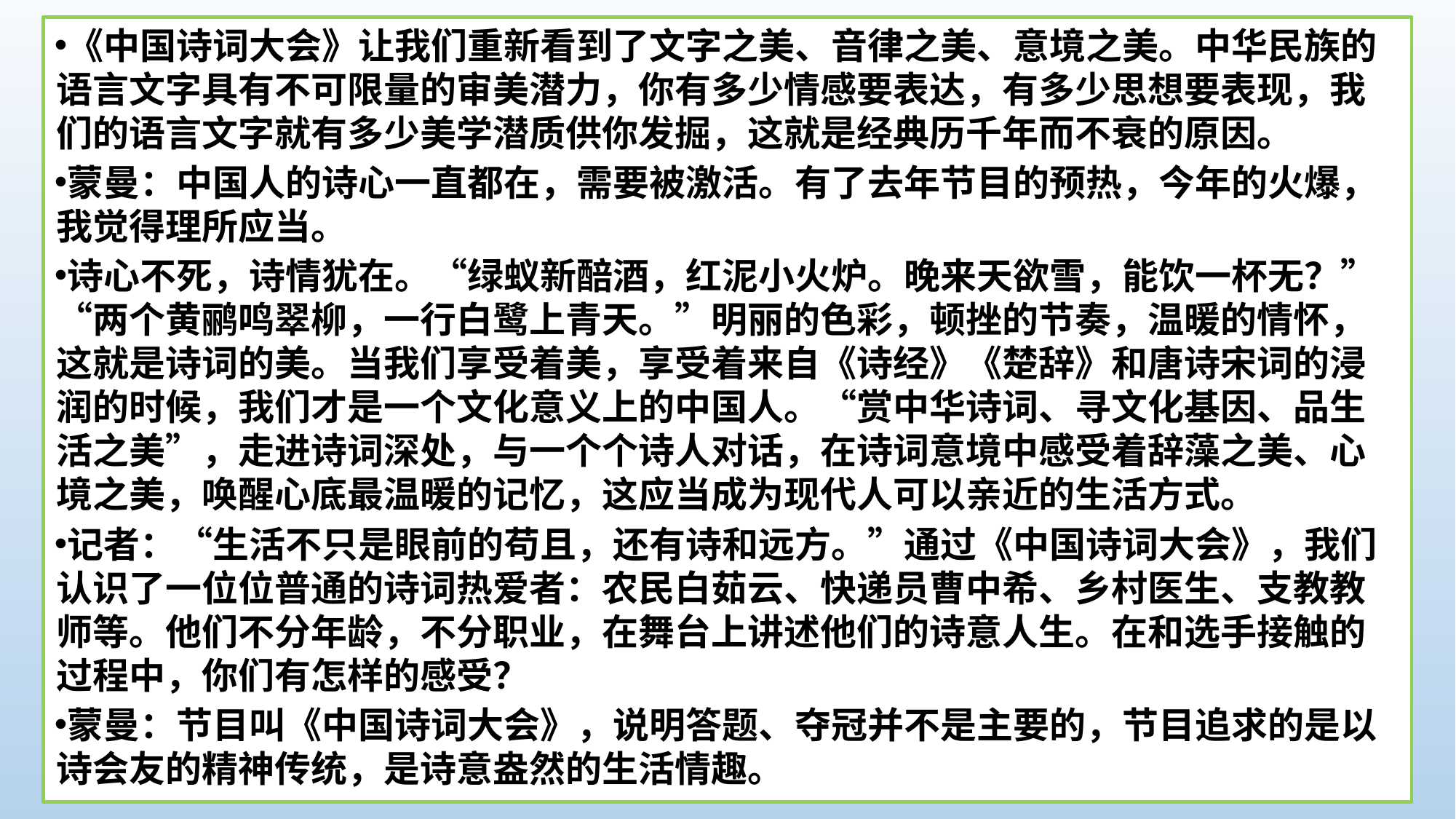

《中国诗词大会》让我们重新看到了文字之美、音律之美、意境之美。中华民族的语言文字具有不可限量的审美潜力，你有多少情感要表达，有多少思想要表现，我们的语言文字就有多少美学潜质供你发掘，这就是经典历千年而不衰的原因。
蒙曼：中国人的诗心一直都在，需要被激活。有了去年节目的预热，今年的火爆，我觉得理所应当。
诗心不死，诗情犹在。“绿蚁新醅酒，红泥小火炉。晚来天欲雪，能饮一杯无？”“两个黄鹂鸣翠柳，一行白鹭上青天。”明丽的色彩，顿挫的节奏，温暖的情怀，这就是诗词的美。当我们享受着美，享受着来自《诗经》《楚辞》和唐诗宋词的浸润的时候，我们才是一个文化意义上的中国人。“赏中华诗词、寻文化基因、品生活之美”，走进诗词深处，与一个个诗人对话，在诗词意境中感受着辞藻之美、心境之美，唤醒心底最温暖的记忆，这应当成为现代人可以亲近的生活方式。
记者：“生活不只是眼前的苟且，还有诗和远方。”通过《中国诗词大会》，我们认识了一位位普通的诗词热爱者：农民白茹云、快递员曹中希、乡村医生、支教教师等。他们不分年龄，不分职业，在舞台上讲述他们的诗意人生。在和选手接触的过程中，你们有怎样的感受？
蒙曼：节目叫《中国诗词大会》，说明答题、夺冠并不是主要的，节目追求的是以诗会友的精神传统，是诗意盎然的生活情趣。